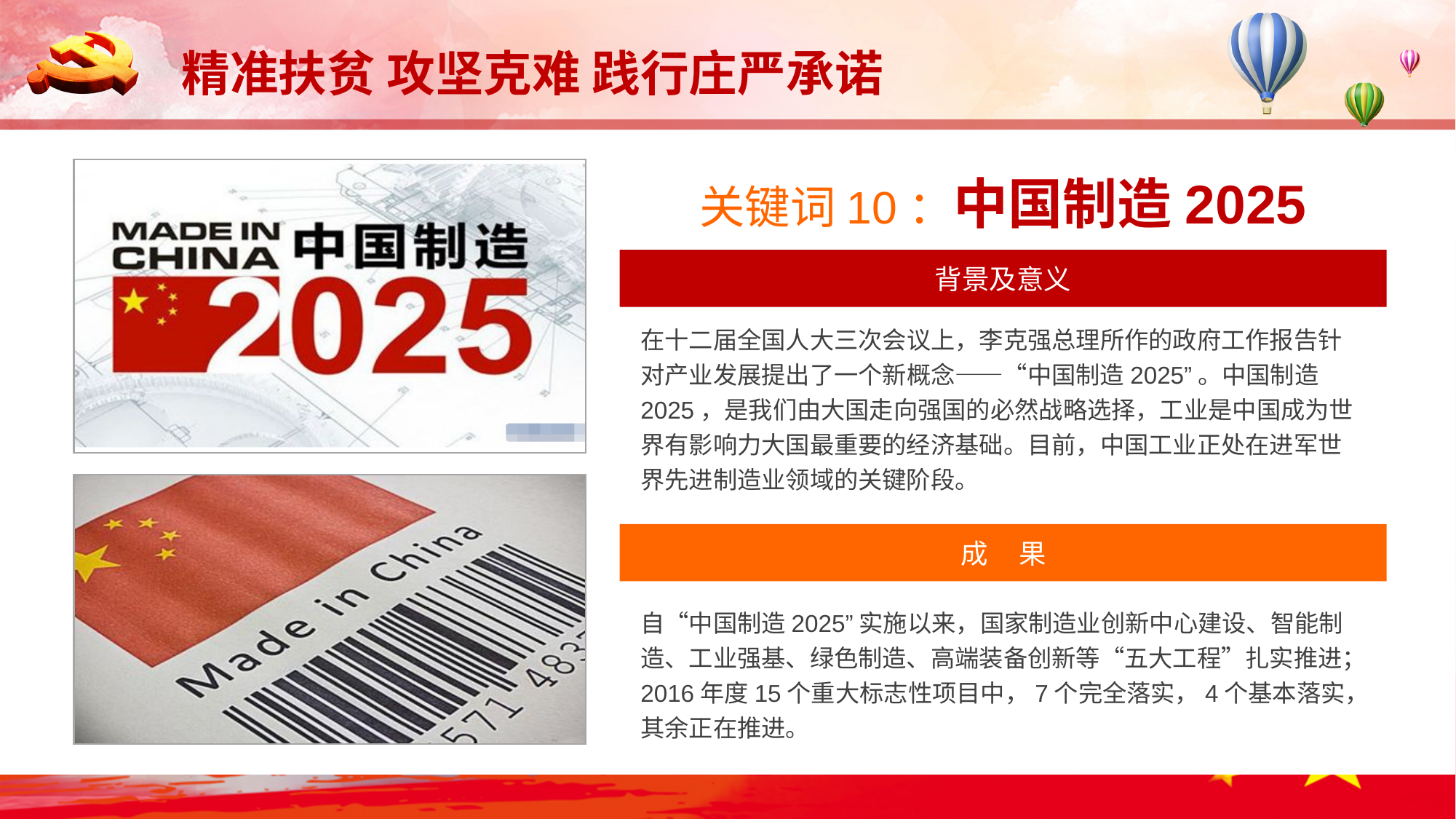

关键词10：中国制造2025

背景及意义
在十二届全国人大三次会议上，李克强总理所作的政府工作报告针对产业发展提出了一个新概念——“中国制造2025”。中国制造2025，是我们由大国走向强国的必然战略选择，工业是中国成为世界有影响力大国最重要的经济基础。目前，中国工业正处在进军世界先进制造业领域的关键阶段。

成     果
自“中国制造2025”实施以来，国家制造业创新中心建设、智能制造、工业强基、绿色制造、高端装备创新等“五大工程”扎实推进；2016年度15个重大标志性项目中，7个完全落实，4个基本落实，其余正在推进。